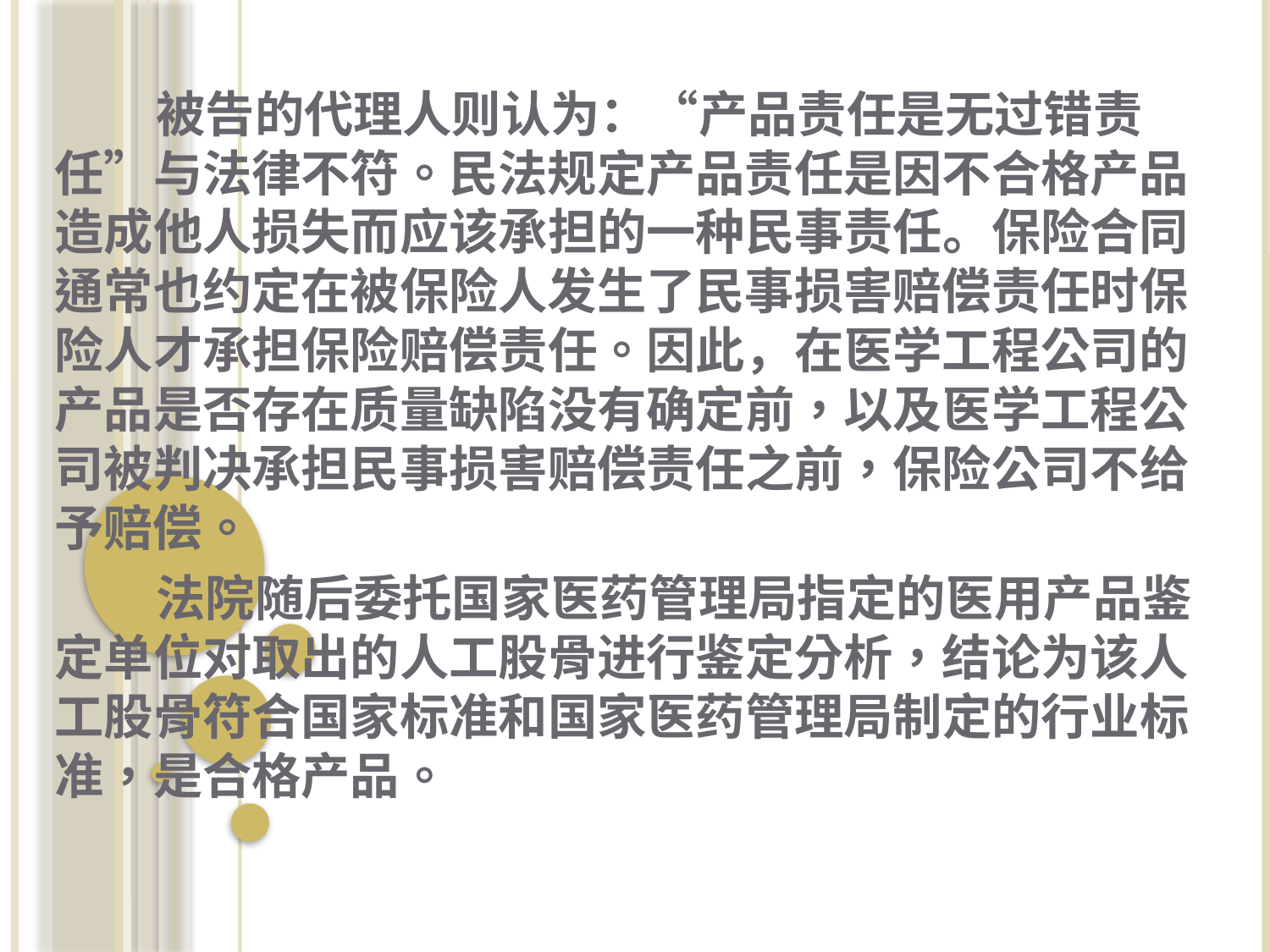

被告的代理人则认为：“产品责任是无过错责任”与法律不符。民法规定产品责任是因不合格产品造成他人损失而应该承担的一种民事责任。保险合同通常也约定在被保险人发生了民事损害赔偿责任时保险人才承担保险赔偿责任。因此，在医学工程公司的产品是否存在质量缺陷没有确定前，以及医学工程公司被判决承担民事损害赔偿责任之前，保险公司不给予赔偿。
        法院随后委托国家医药管理局指定的医用产品鉴定单位对取出的人工股骨进行鉴定分析，结论为该人工股骨符合国家标准和国家医药管理局制定的行业标准，是合格产品。